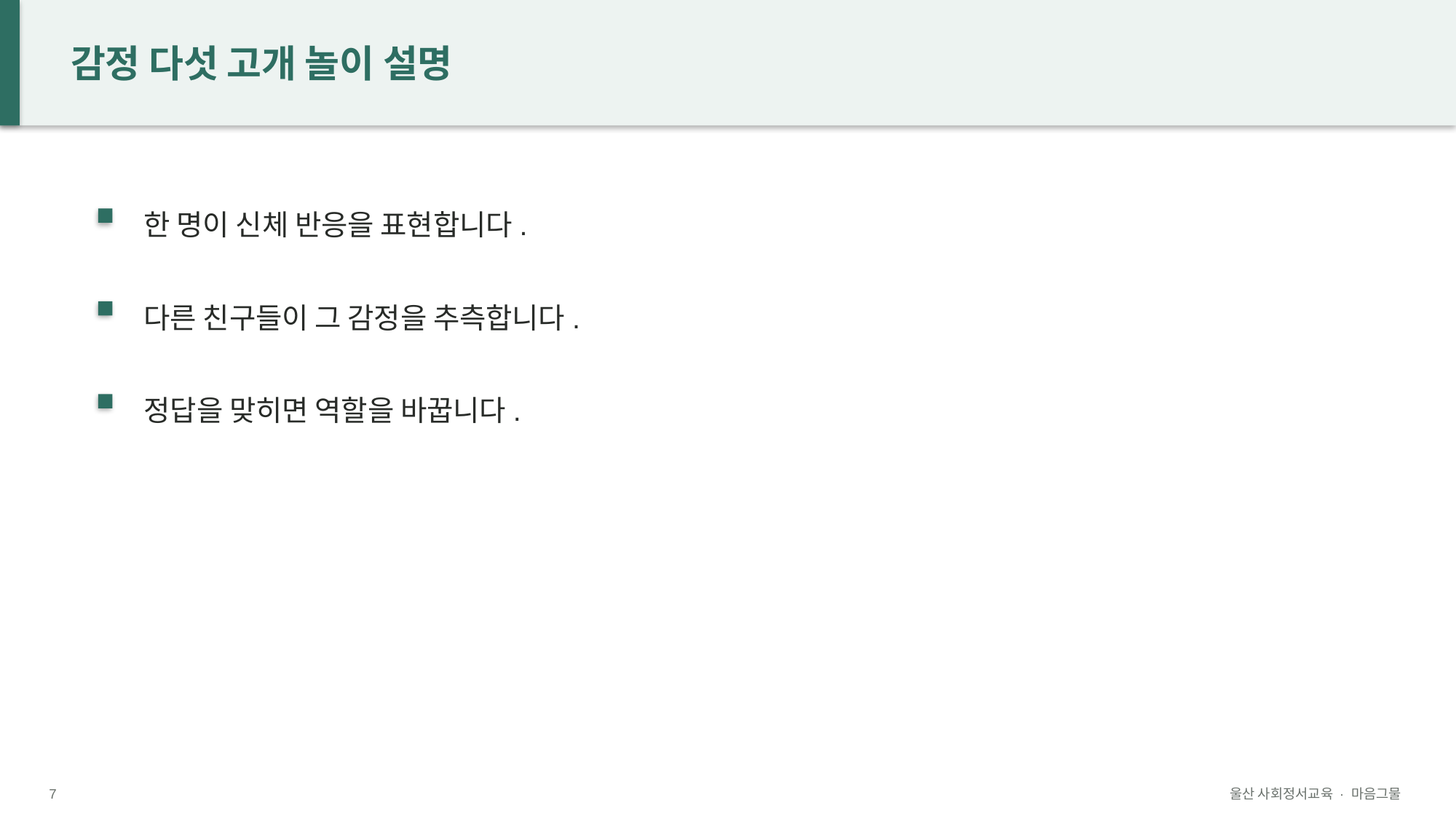

감정 다섯 고개 놀이 설명
한 명이 신체 반응을 표현합니다.

다른 친구들이 그 감정을 추측합니다.

정답을 맞히면 역할을 바꿉니다.

7
울산 사회정서교육 · 마음그물